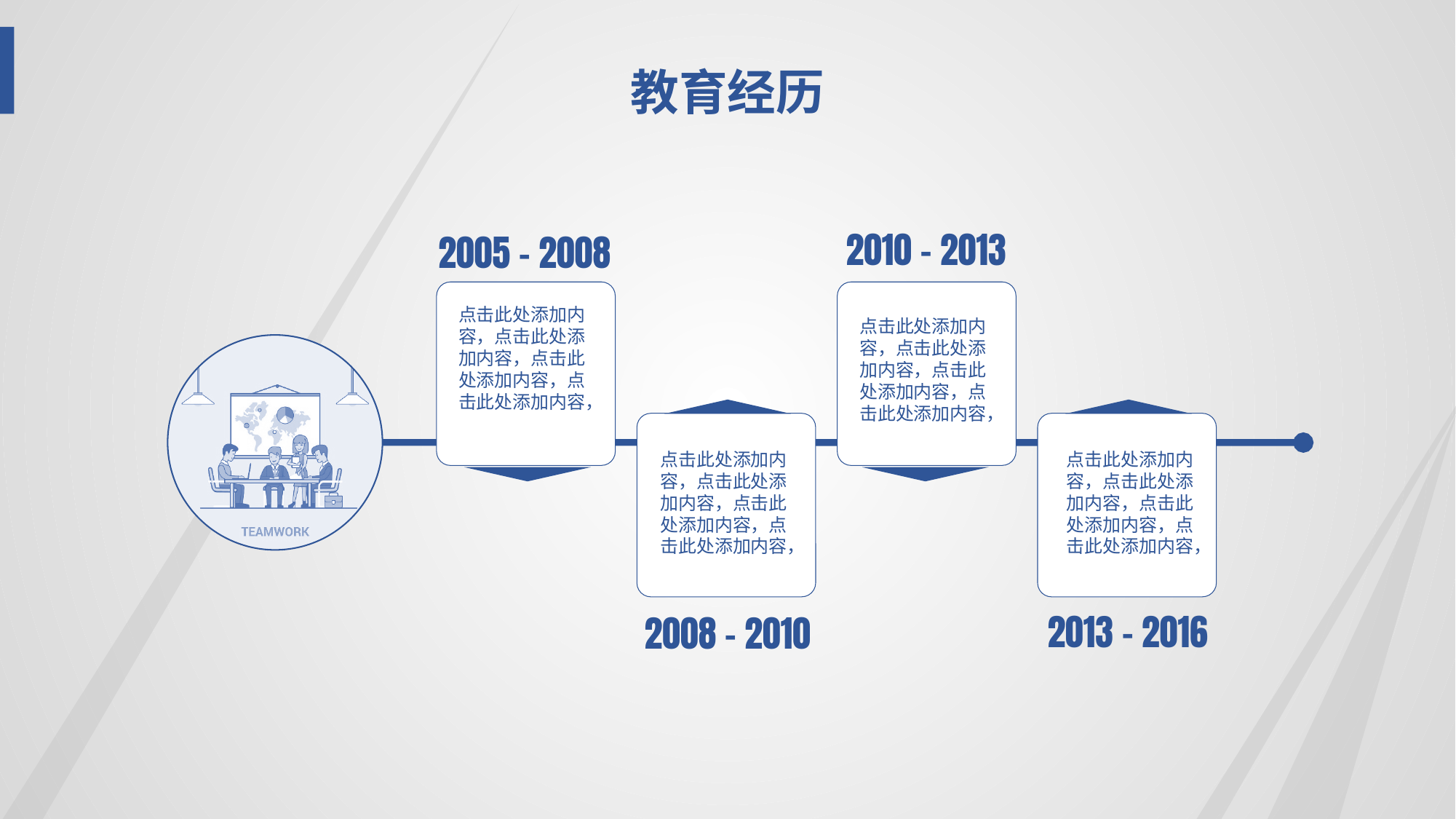

教育经历
2010 - 2013
2005 - 2008

点击此处添加内容，点击此处添加内容，点击此处添加内容，点击此处添加内容，
点击此处添加内容，点击此处添加内容，点击此处添加内容，点击此处添加内容，

点击此处添加内容，点击此处添加内容，点击此处添加内容，点击此处添加内容，
点击此处添加内容，点击此处添加内容，点击此处添加内容，点击此处添加内容，

2013 - 2016
2008 - 2010
.